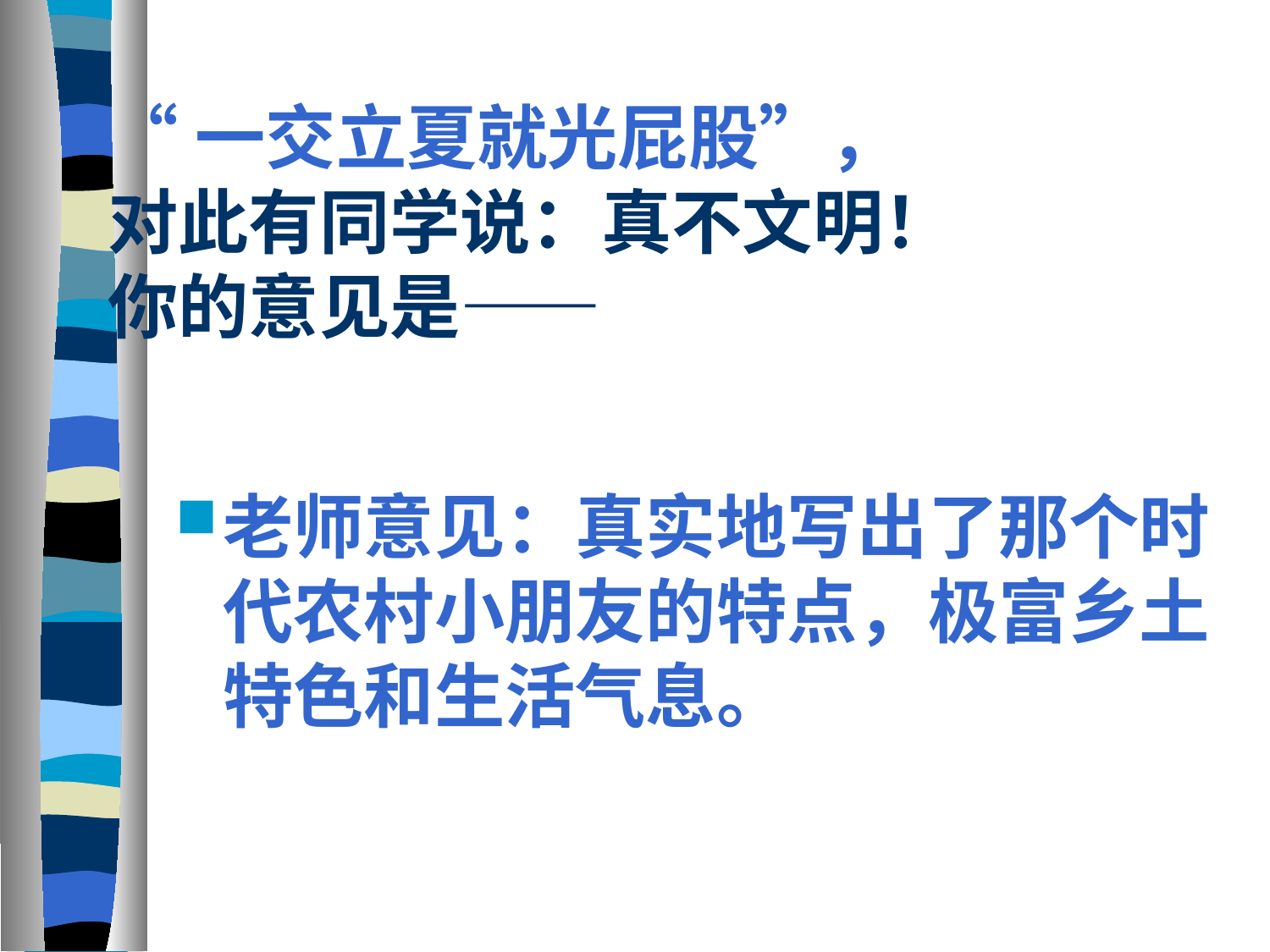

# “一交立夏就光屁股”， 对此有同学说：真不文明！ 你的意见是——
老师意见：真实地写出了那个时代农村小朋友的特点，极富乡土特色和生活气息。